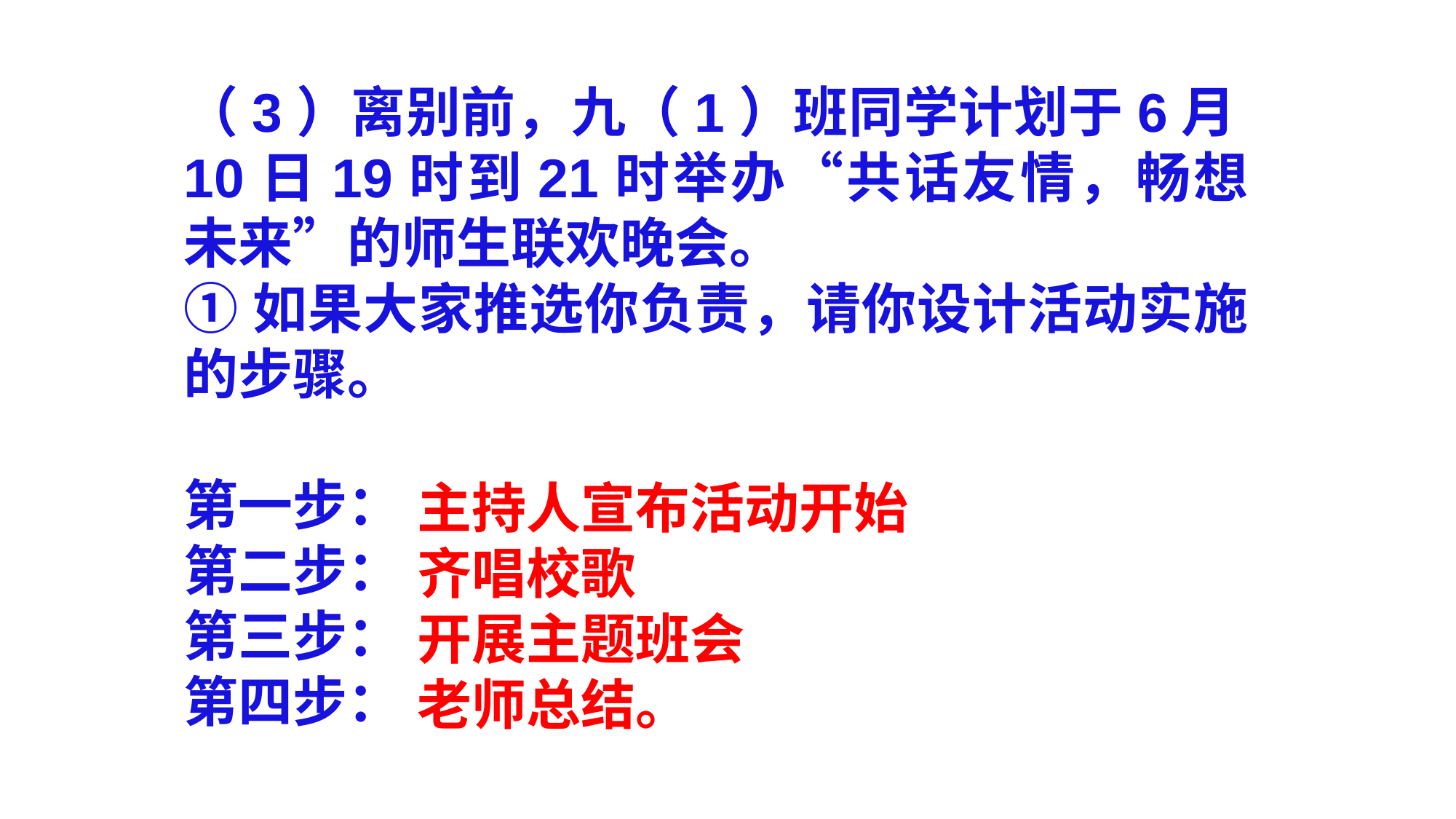

（3）离别前，九（1）班同学计划于6月10日19时到21时举办“共话友情，畅想未来”的师生联欢晚会。
①如果大家推选你负责，请你设计活动实施的步骤。

第一步：
第二步：
第三步：
第四步：

主持人宣布活动开始
齐唱校歌
开展主题班会
老师总结。